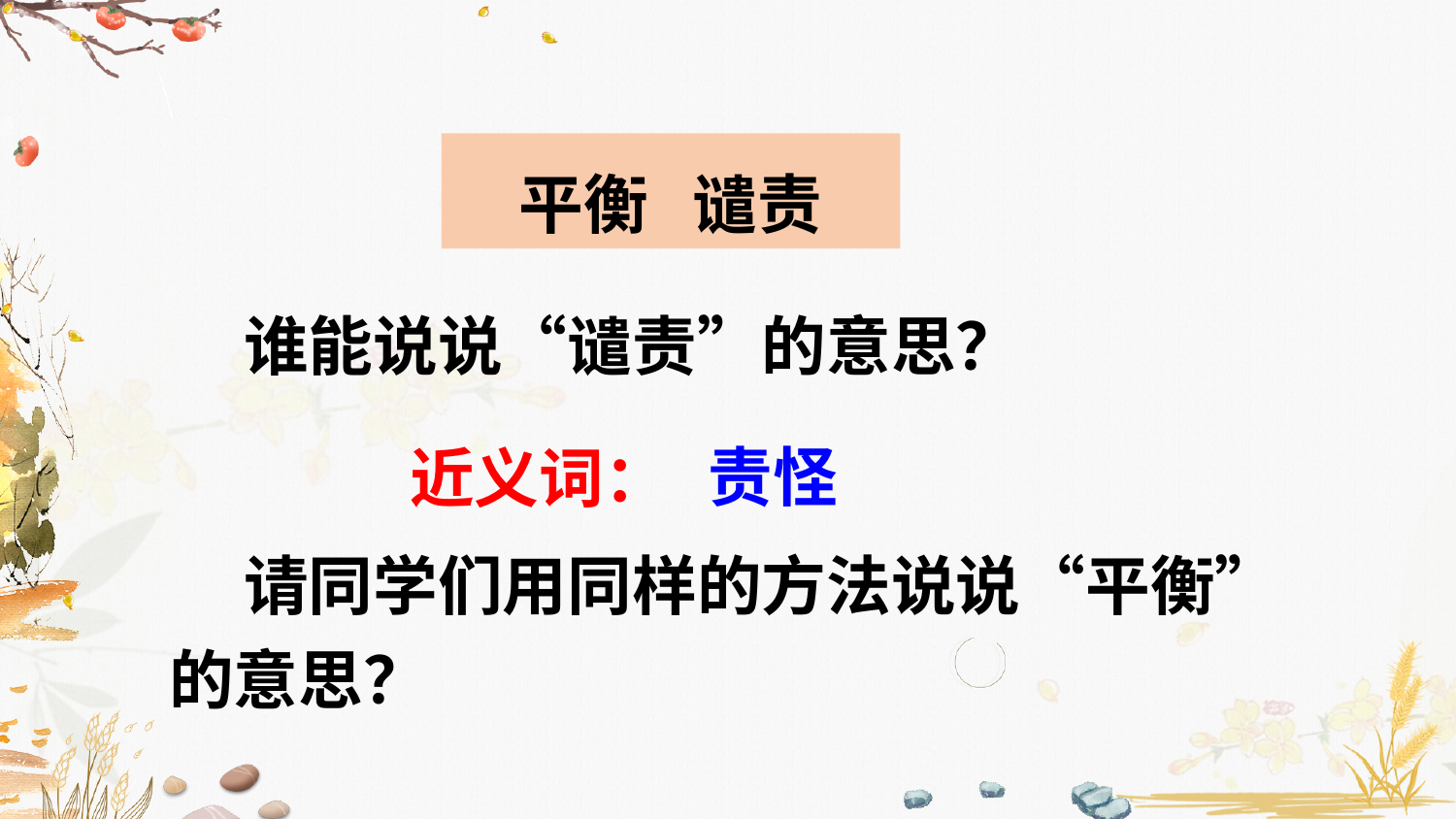

平衡   谴责
    谁能说说“谴责”的意思？
责怪
近义词：
    请同学们用同样的方法说说“平衡”的意思？